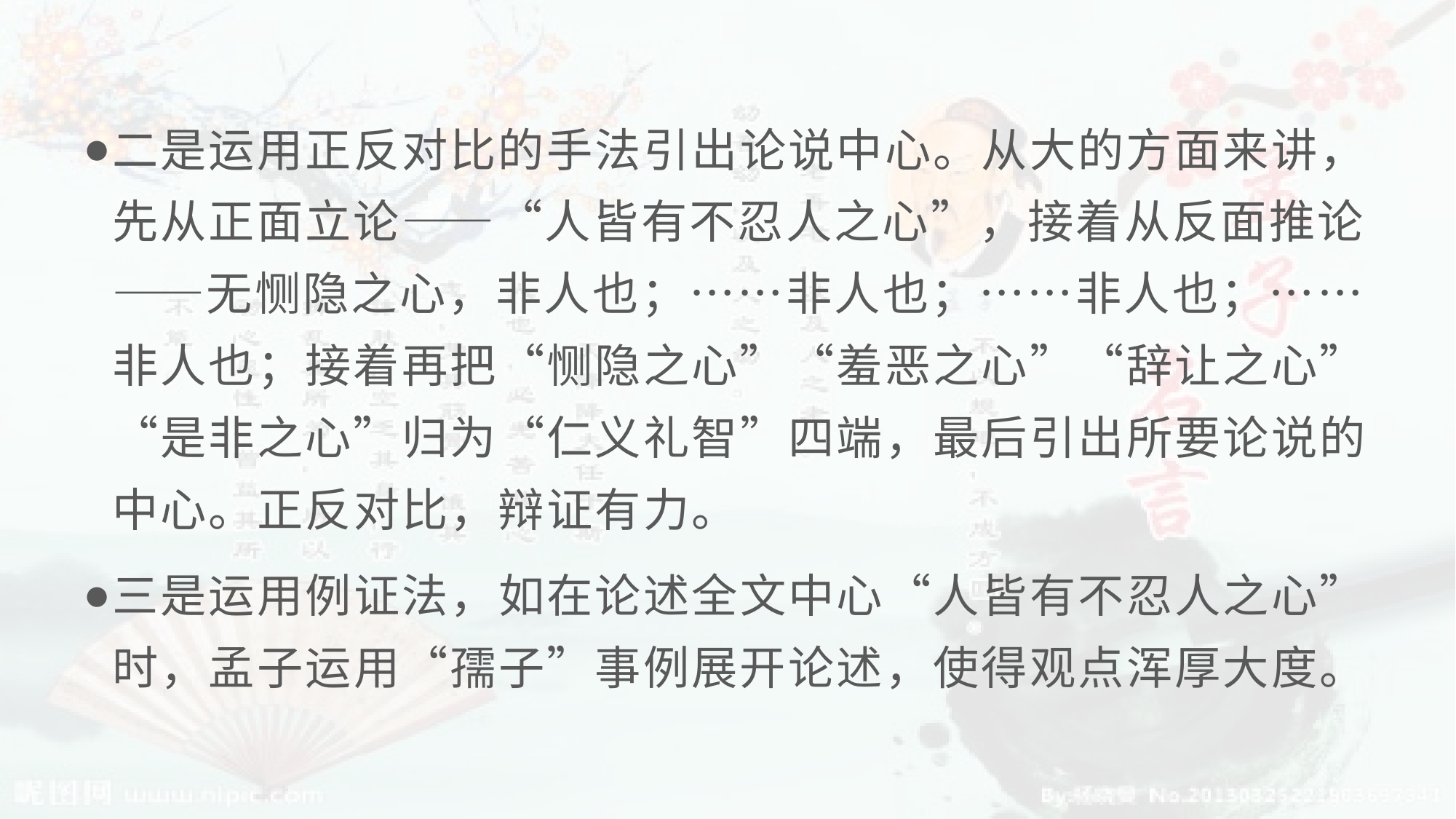

二是运用正反对比的手法引出论说中心。从大的方面来讲，先从正面立论——“人皆有不忍人之心”，接着从反面推论——无恻隐之心，非人也；……非人也；……非人也；……非人也；接着再把“恻隐之心”“羞恶之心”“辞让之心”“是非之心”归为“仁义礼智”四端，最后引出所要论说的中心。正反对比，辩证有力。
三是运用例证法，如在论述全文中心“人皆有不忍人之心”时，孟子运用“孺子”事例展开论述，使得观点浑厚大度。